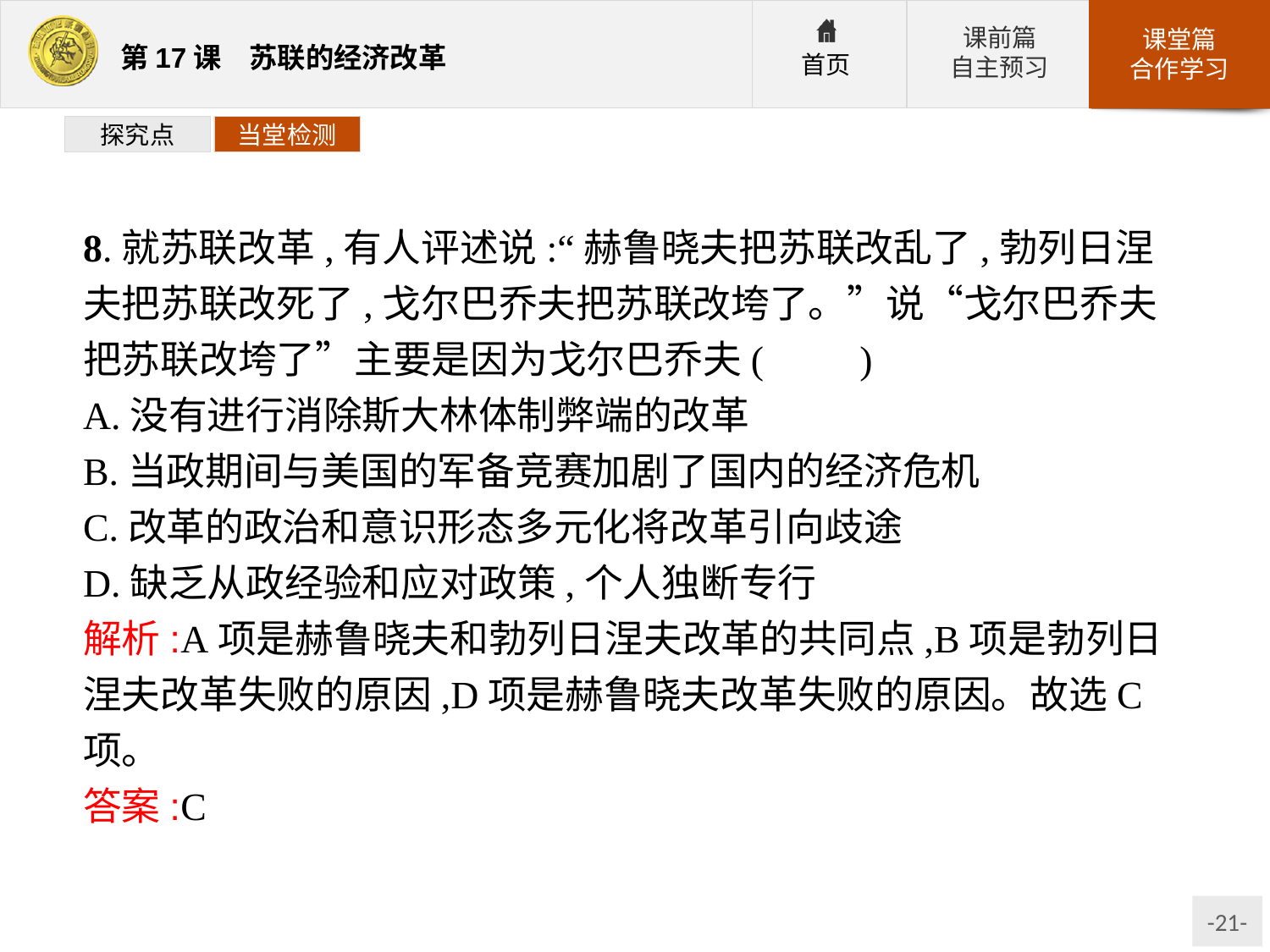

探究点
当堂检测
8.就苏联改革,有人评述说:“赫鲁晓夫把苏联改乱了,勃列日涅夫把苏联改死了,戈尔巴乔夫把苏联改垮了。”说“戈尔巴乔夫把苏联改垮了”主要是因为戈尔巴乔夫(　　)
A.没有进行消除斯大林体制弊端的改革
B.当政期间与美国的军备竞赛加剧了国内的经济危机
C.改革的政治和意识形态多元化将改革引向歧途
D.缺乏从政经验和应对政策,个人独断专行
解析:A项是赫鲁晓夫和勃列日涅夫改革的共同点,B项是勃列日涅夫改革失败的原因,D项是赫鲁晓夫改革失败的原因。故选C项。
答案:C